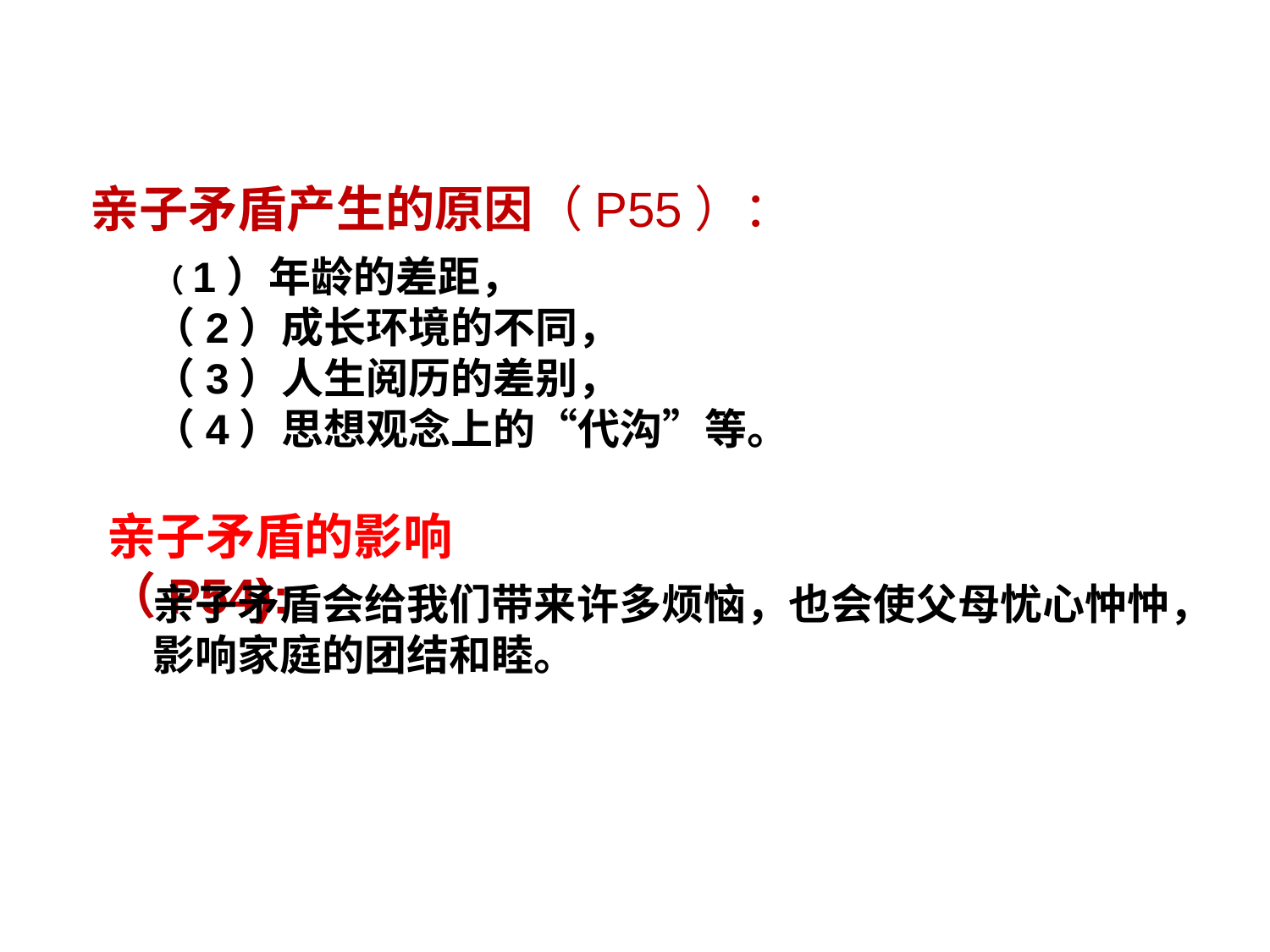

亲子矛盾产生的原因（P55）：
（1）年龄的差距，
（2）成长环境的不同，
（3）人生阅历的差别，
（4）思想观念上的“代沟”等。
亲子矛盾的影响（P54):
亲子矛盾会给我们带来许多烦恼，也会使父母忧心忡忡，影响家庭的团结和睦。